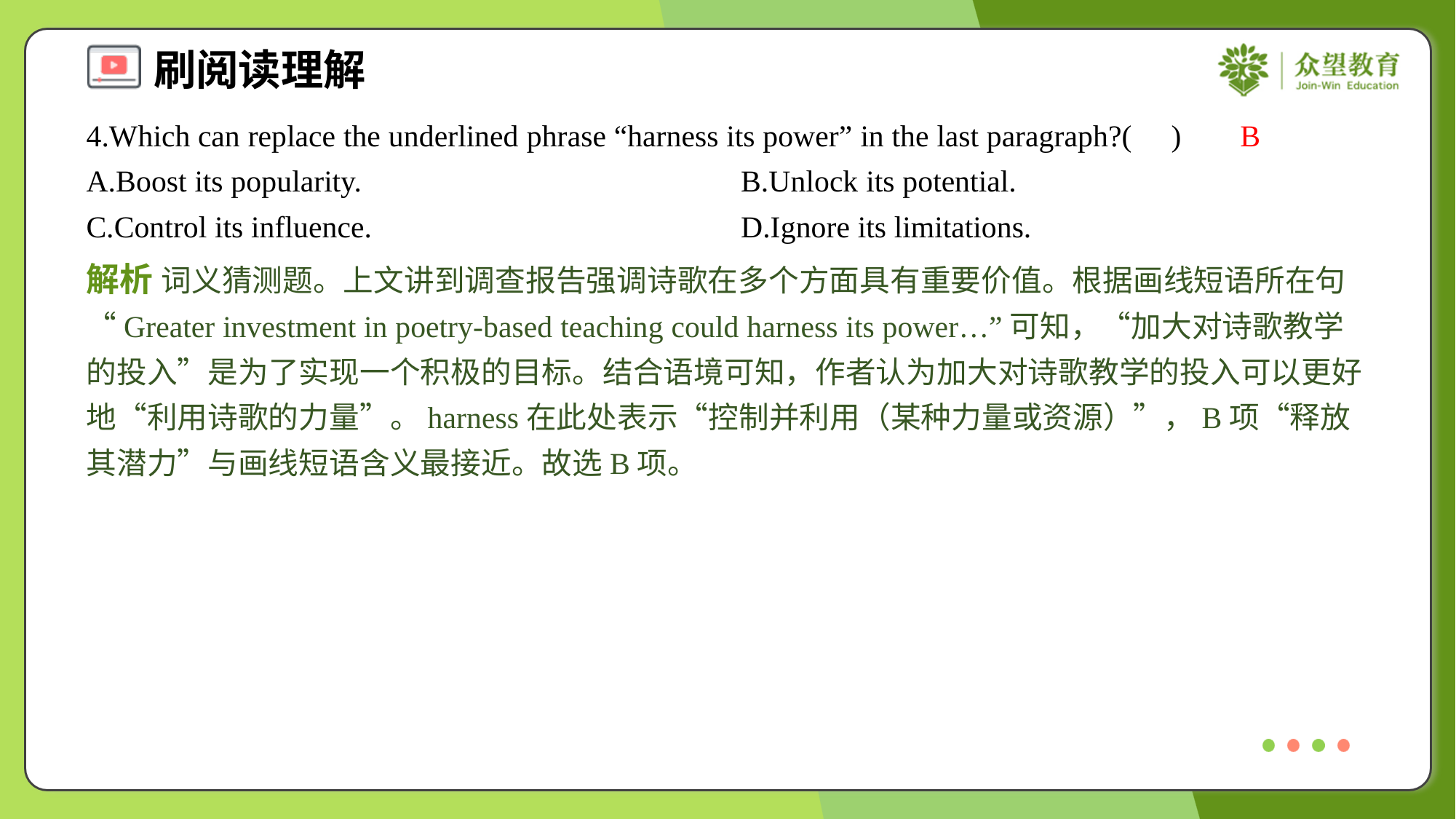

4.Which can replace the underlined phrase “harness its power” in the last paragraph?(     )
B
A.Boost its popularity.	B.Unlock its potential.
C.Control its influence.	D.Ignore its limitations.
解析 词义猜测题。上文讲到调查报告强调诗歌在多个方面具有重要价值。根据画线短语所在句“Greater investment in poetry-based teaching could harness its power…”可知，“加大对诗歌教学的投入”是为了实现一个积极的目标。结合语境可知，作者认为加大对诗歌教学的投入可以更好地“利用诗歌的力量”。harness在此处表示“控制并利用（某种力量或资源）”，B项“释放其潜力”与画线短语含义最接近。故选B项。